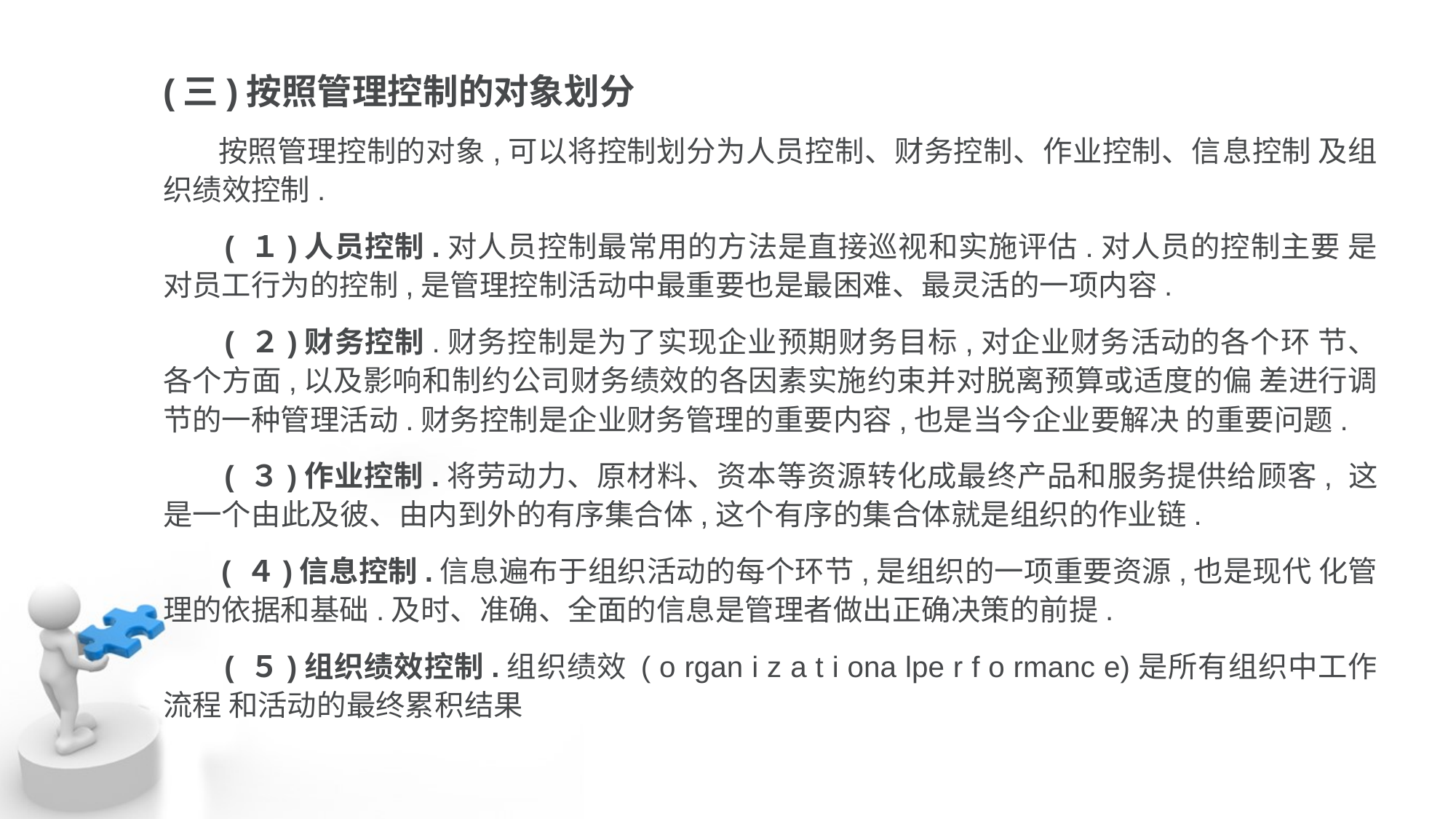

(三)按照管理控制的对象划分
       按照管理控制的对象,可以将控制划分为人员控制、财务控制、作业控制、信息控制 及组织绩效控制.
       ( １)人员控制.对人员控制最常用的方法是直接巡视和实施评估.对人员的控制主要 是对员工行为的控制,是管理控制活动中最重要也是最困难、最灵活的一项内容.
       ( ２)财务控制.财务控制是为了实现企业预期财务目标,对企业财务活动的各个环 节、各个方面,以及影响和制约公司财务绩效的各因素实施约束并对脱离预算或适度的偏 差进行调节的一种管理活动.财务控制是企业财务管理的重要内容,也是当今企业要解决 的重要问题.
       ( ３)作业控制.将劳动力、原材料、资本等资源转化成最终产品和服务提供给顾客, 这是一个由此及彼、由内到外的有序集合体,这个有序的集合体就是组织的作业链.
       ( ４)信息控制.信息遍布于组织活动的每个环节,是组织的一项重要资源,也是现代 化管理的依据和基础.及时、准确、全面的信息是管理者做出正确决策的前提.
       ( ５)组织绩效控制.组织绩效 ( o rgan i z a t i ona lpe r f o rmanc e)是所有组织中工作流程 和活动的最终累积结果